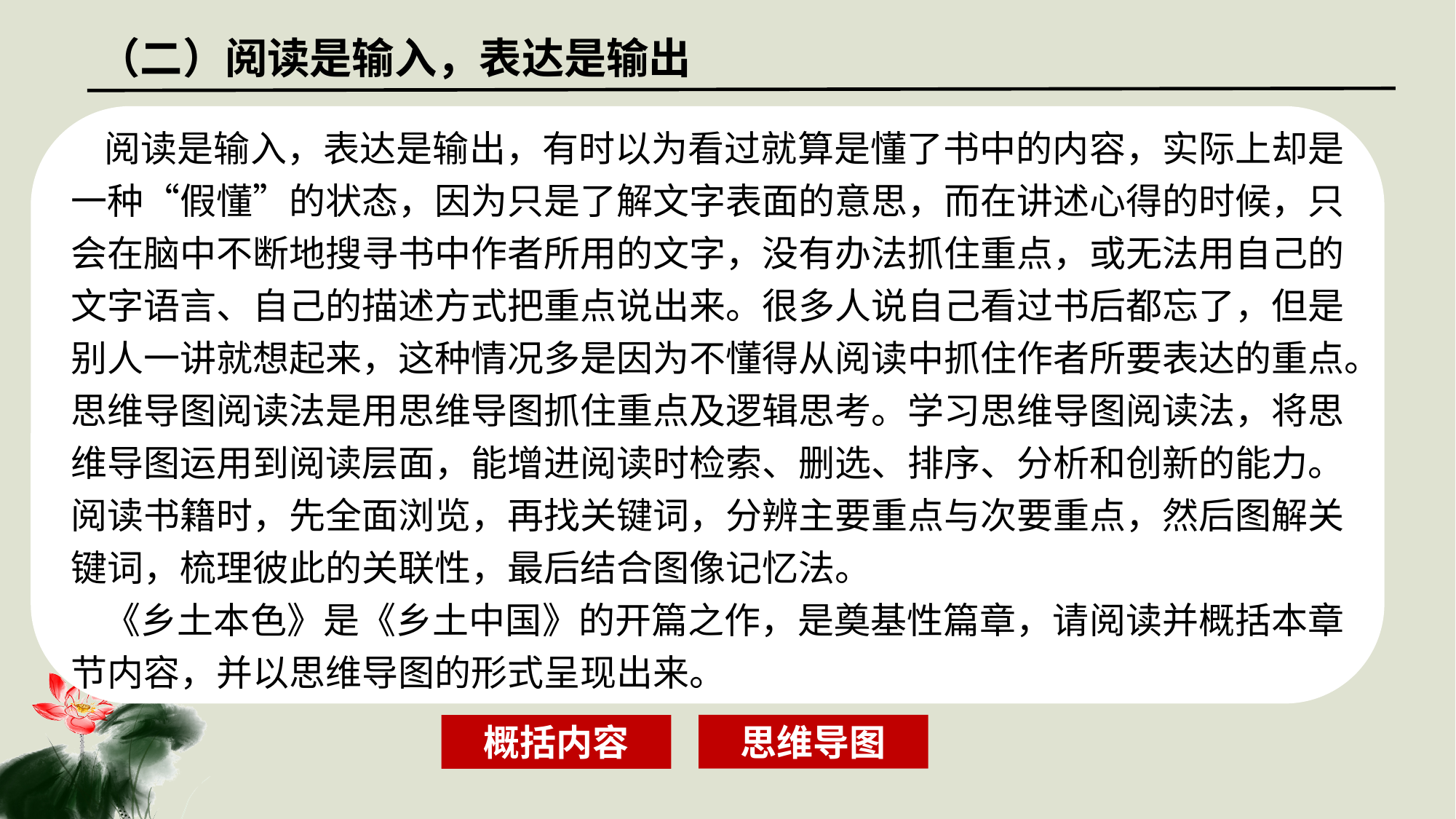

（二）阅读是输入，表达是输出
   阅读是输入，表达是输出，有时以为看过就算是懂了书中的内容，实际上却是一种“假懂”的状态，因为只是了解文字表面的意思，而在讲述心得的时候，只会在脑中不断地搜寻书中作者所用的文字，没有办法抓住重点，或无法用自己的文字语言、自己的描述方式把重点说出来。很多人说自己看过书后都忘了，但是别人一讲就想起来，这种情况多是因为不懂得从阅读中抓住作者所要表达的重点。思维导图阅读法是用思维导图抓住重点及逻辑思考。学习思维导图阅读法，将思维导图运用到阅读层面，能增进阅读时检索、删选、排序、分析和创新的能力。阅读书籍时，先全面浏览，再找关键词，分辨主要重点与次要重点，然后图解关键词，梳理彼此的关联性，最后结合图像记忆法。
   《乡土本色》是《乡土中国》的开篇之作，是奠基性篇章，请阅读并概括本章节内容，并以思维导图的形式呈现出来。
思维导图
概括内容